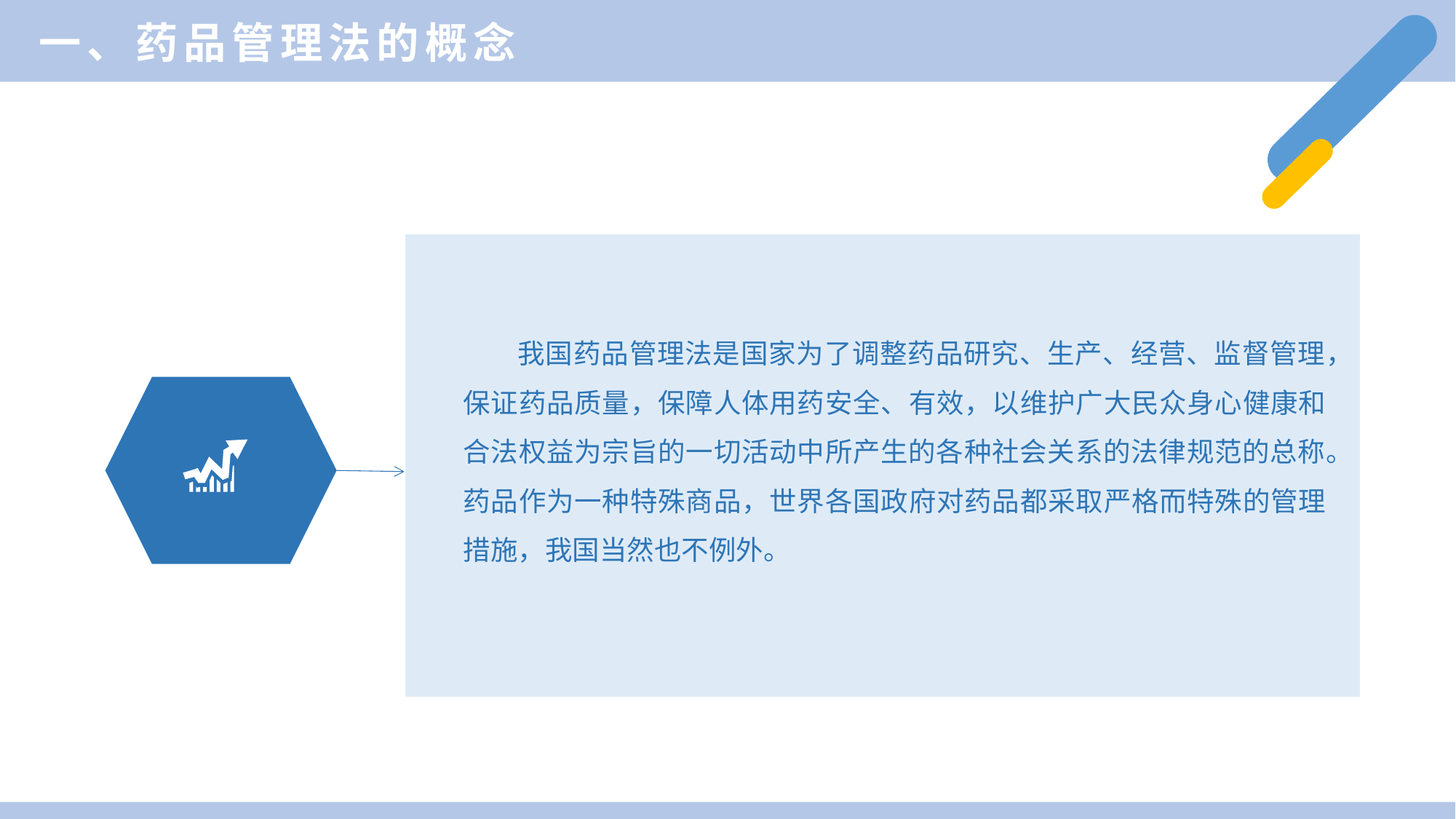

一、药品管理法的概念

我国药品管理法是国家为了调整药品研究、生产、经营、监督管理，保证药品质量，保障人体用药安全、有效，以维护广大民众身心健康和合法权益为宗旨的一切活动中所产生的各种社会关系的法律规范的总称。药品作为一种特殊商品，世界各国政府对药品都采取严格而特殊的管理措施，我国当然也不例外。